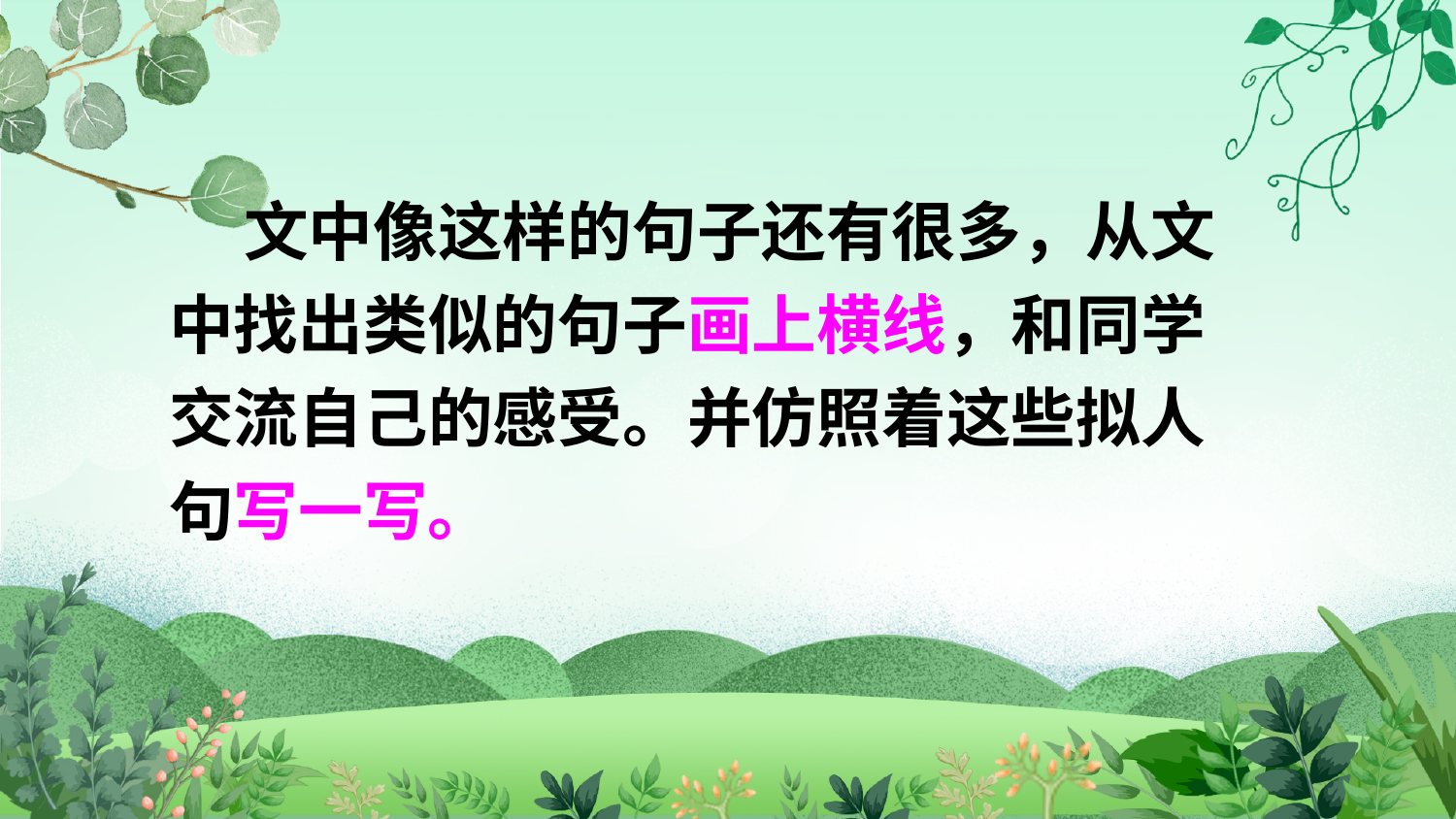

文中像这样的句子还有很多，从文中找出类似的句子画上横线，和同学交流自己的感受。并仿照着这些拟人句写一写。